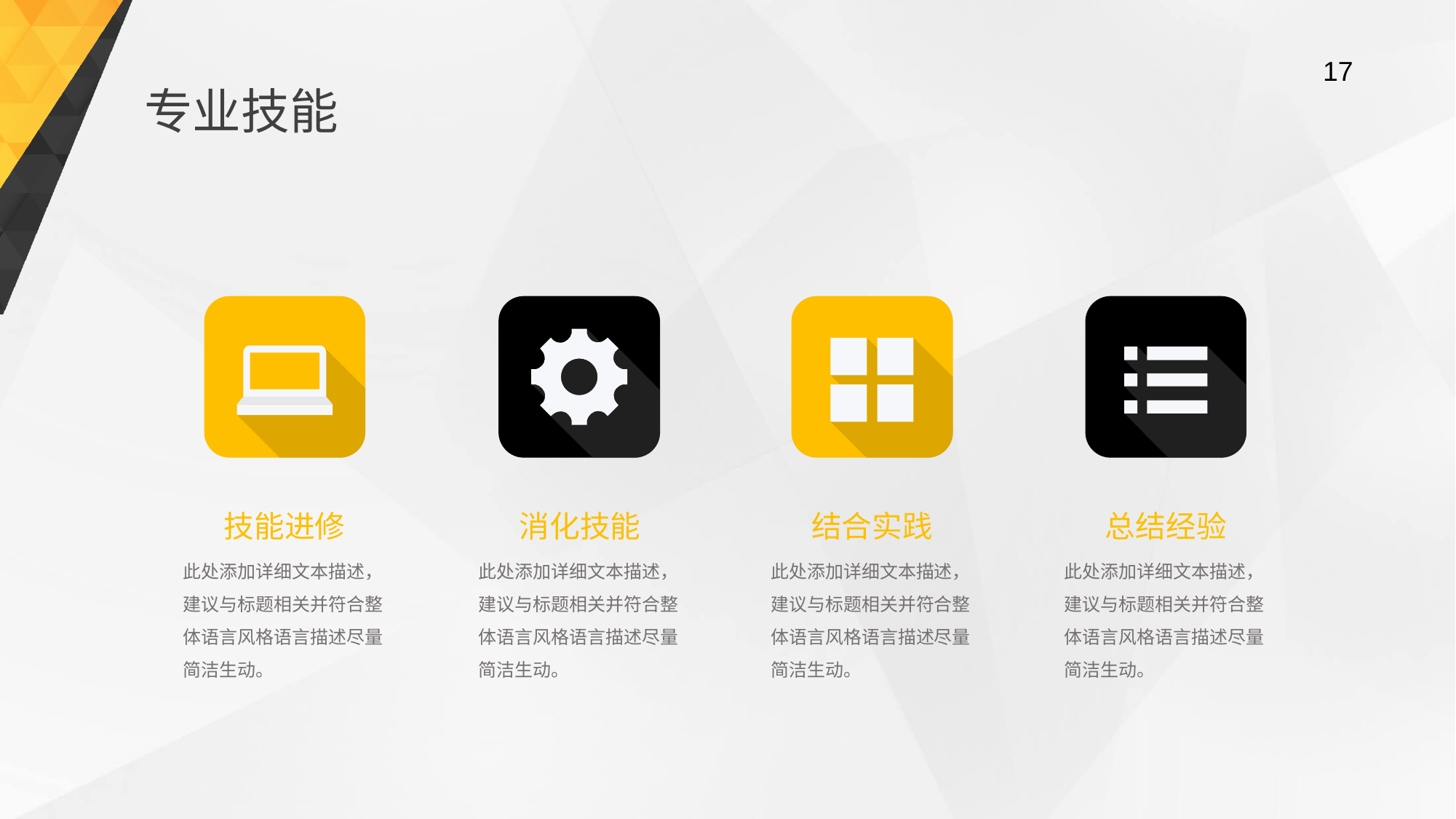

专业技能

技能进修
消化技能
结合实践
总结经验
此处添加详细文本描述，建议与标题相关并符合整体语言风格语言描述尽量简洁生动。
此处添加详细文本描述，建议与标题相关并符合整体语言风格语言描述尽量简洁生动。
此处添加详细文本描述，建议与标题相关并符合整体语言风格语言描述尽量简洁生动。
此处添加详细文本描述，建议与标题相关并符合整体语言风格语言描述尽量简洁生动。